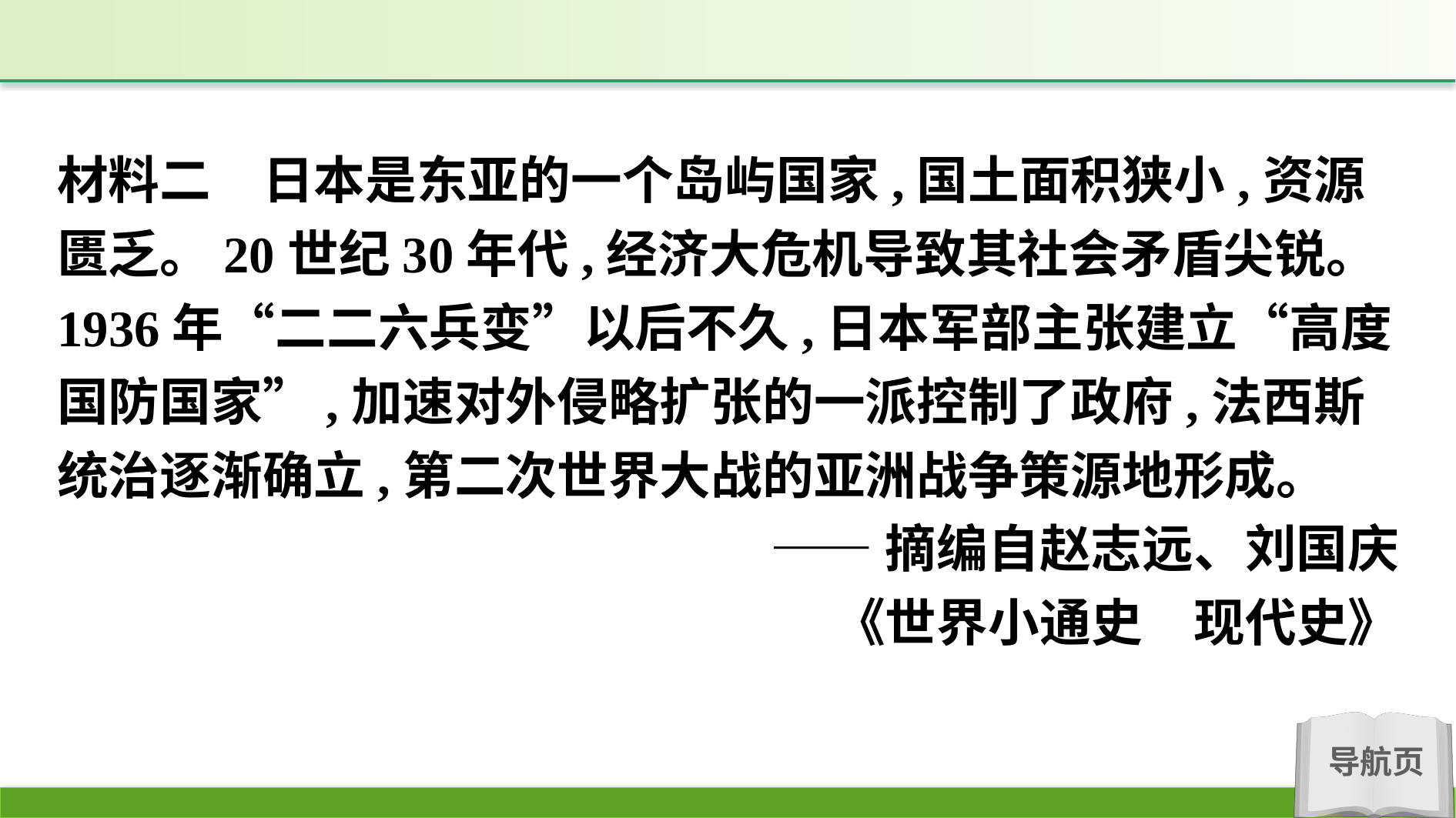

材料二　日本是东亚的一个岛屿国家,国土面积狭小,资源匮乏。20世纪30年代,经济大危机导致其社会矛盾尖锐。1936年“二二六兵变”以后不久,日本军部主张建立“高度国防国家”,加速对外侵略扩张的一派控制了政府,法西斯统治逐渐确立,第二次世界大战的亚洲战争策源地形成。
——摘编自赵志远、刘国庆
《世界小通史　现代史》